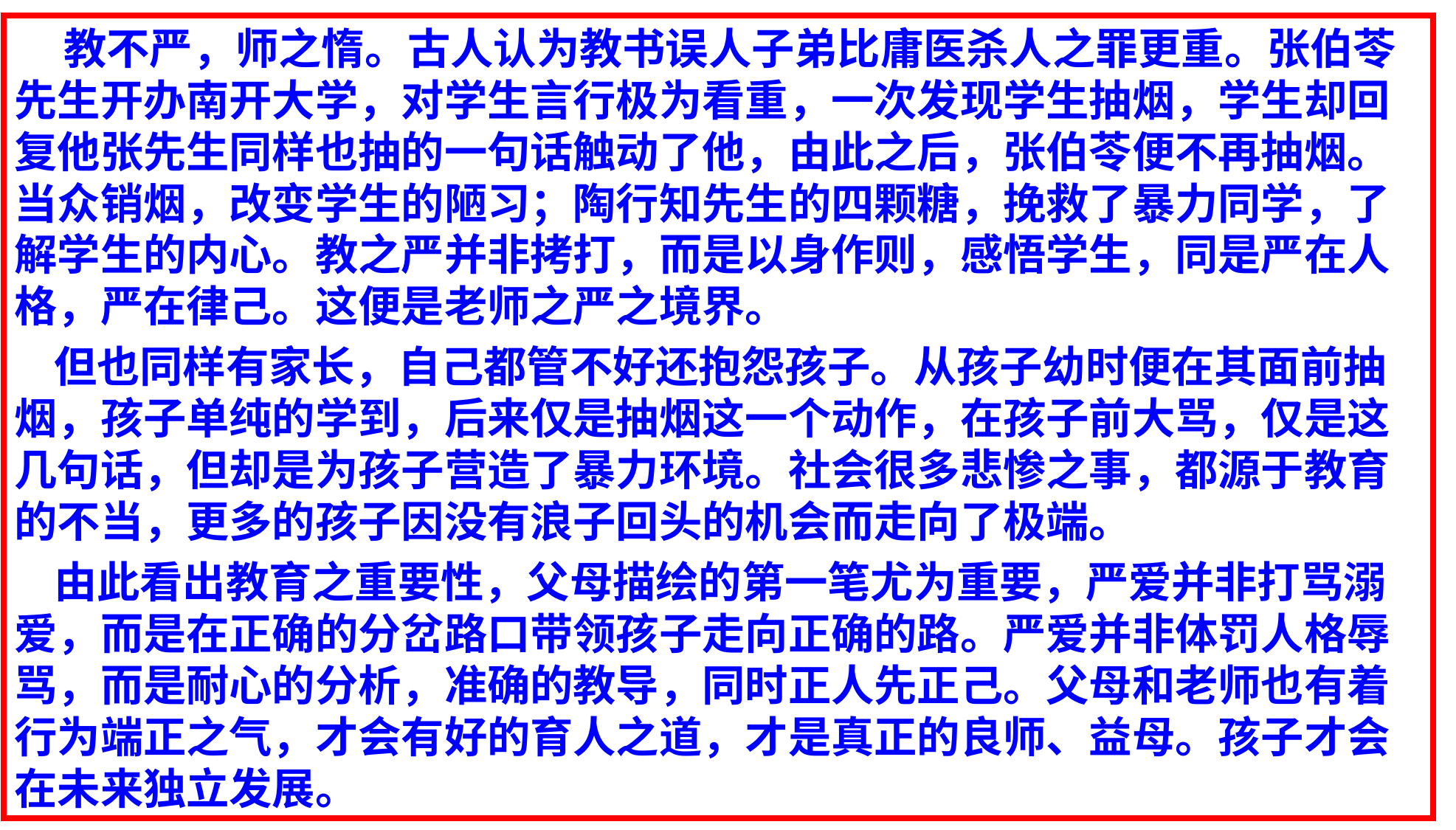

教不严，师之惰。古人认为教书误人子弟比庸医杀人之罪更重。张伯苓先生开办南开大学，对学生言行极为看重，一次发现学生抽烟，学生却回复他张先生同样也抽的一句话触动了他，由此之后，张伯苓便不再抽烟。当众销烟，改变学生的陋习；陶行知先生的四颗糖，挽救了暴力同学，了解学生的内心。教之严并非拷打，而是以身作则，感悟学生，同是严在人格，严在律己。这便是老师之严之境界。
   但也同样有家长，自己都管不好还抱怨孩子。从孩子幼时便在其面前抽烟，孩子单纯的学到，后来仅是抽烟这一个动作，在孩子前大骂，仅是这几句话，但却是为孩子营造了暴力环境。社会很多悲惨之事，都源于教育的不当，更多的孩子因没有浪子回头的机会而走向了极端。
   由此看出教育之重要性，父母描绘的第一笔尤为重要，严爱并非打骂溺爱，而是在正确的分岔路口带领孩子走向正确的路。严爱并非体罚人格辱骂，而是耐心的分析，准确的教导，同时正人先正己。父母和老师也有着行为端正之气，才会有好的育人之道，才是真正的良师、益母。孩子才会在未来独立发展。